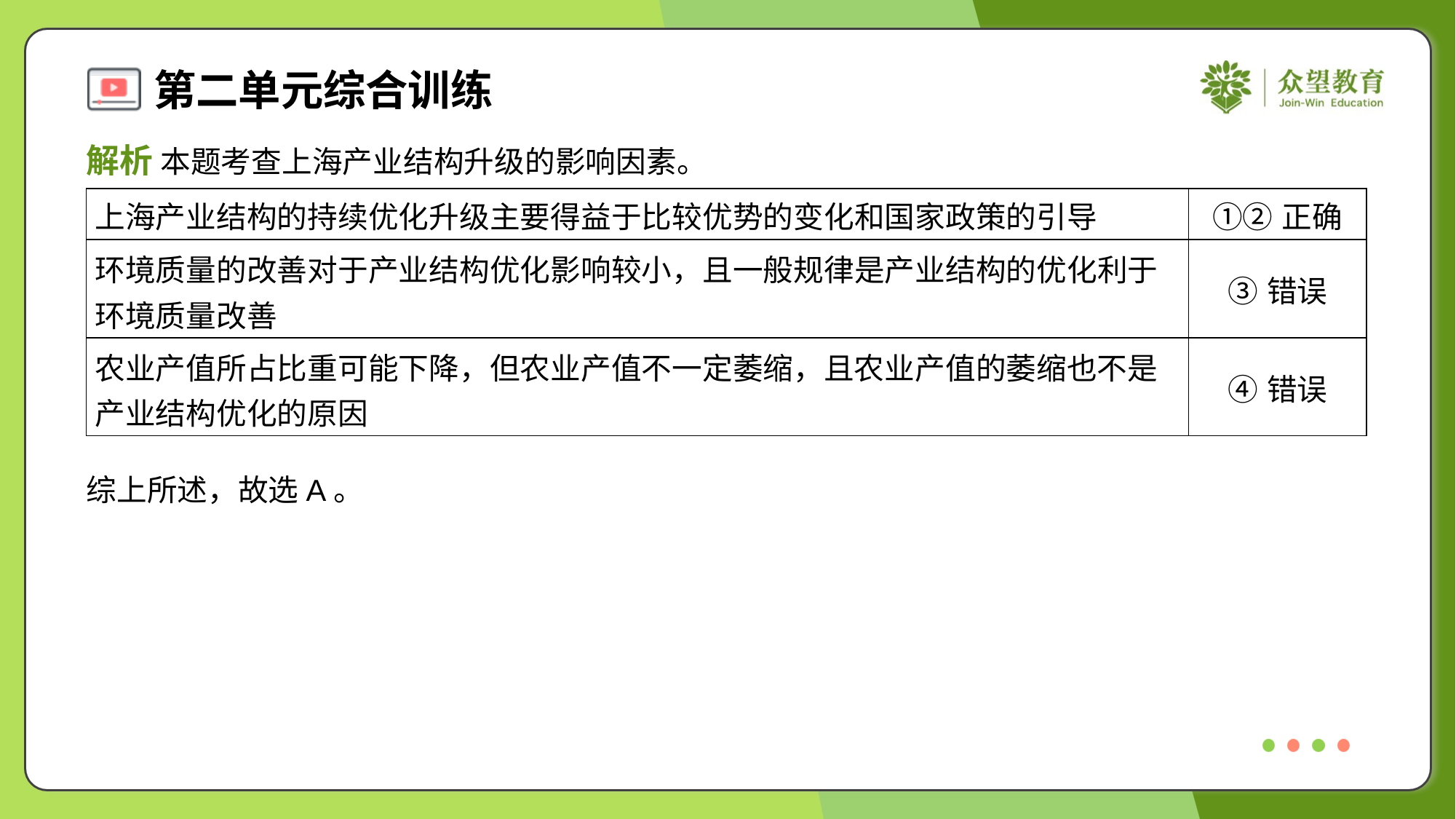

解析 本题考查上海产业结构升级的影响因素。
| 上海产业结构的持续优化升级主要得益于比较优势的变化和国家政策的引导 | ①②正确 |
| --- | --- |
| 环境质量的改善对于产业结构优化影响较小，且一般规律是产业结构的优化利于 环境质量改善 | ③错误 |
| 农业产值所占比重可能下降，但农业产值不一定萎缩，且农业产值的萎缩也不是 产业结构优化的原因 | ④错误 |
综上所述，故选A。